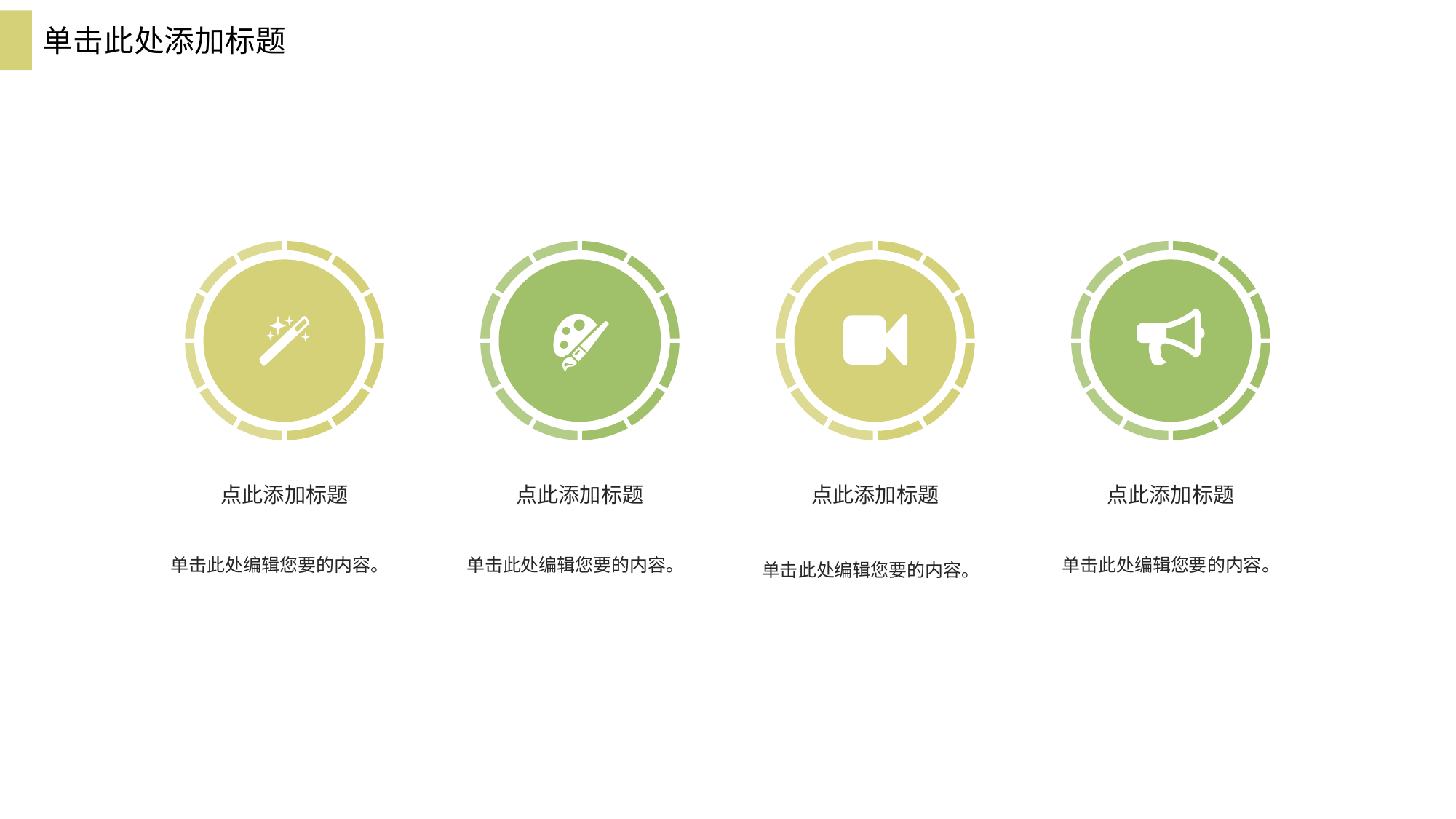

单击此处添加标题

点此添加标题
单击此处编辑您要的内容。
点此添加标题
单击此处编辑您要的内容。
点此添加标题
单击此处编辑您要的内容。
点此添加标题
单击此处编辑您要的内容。